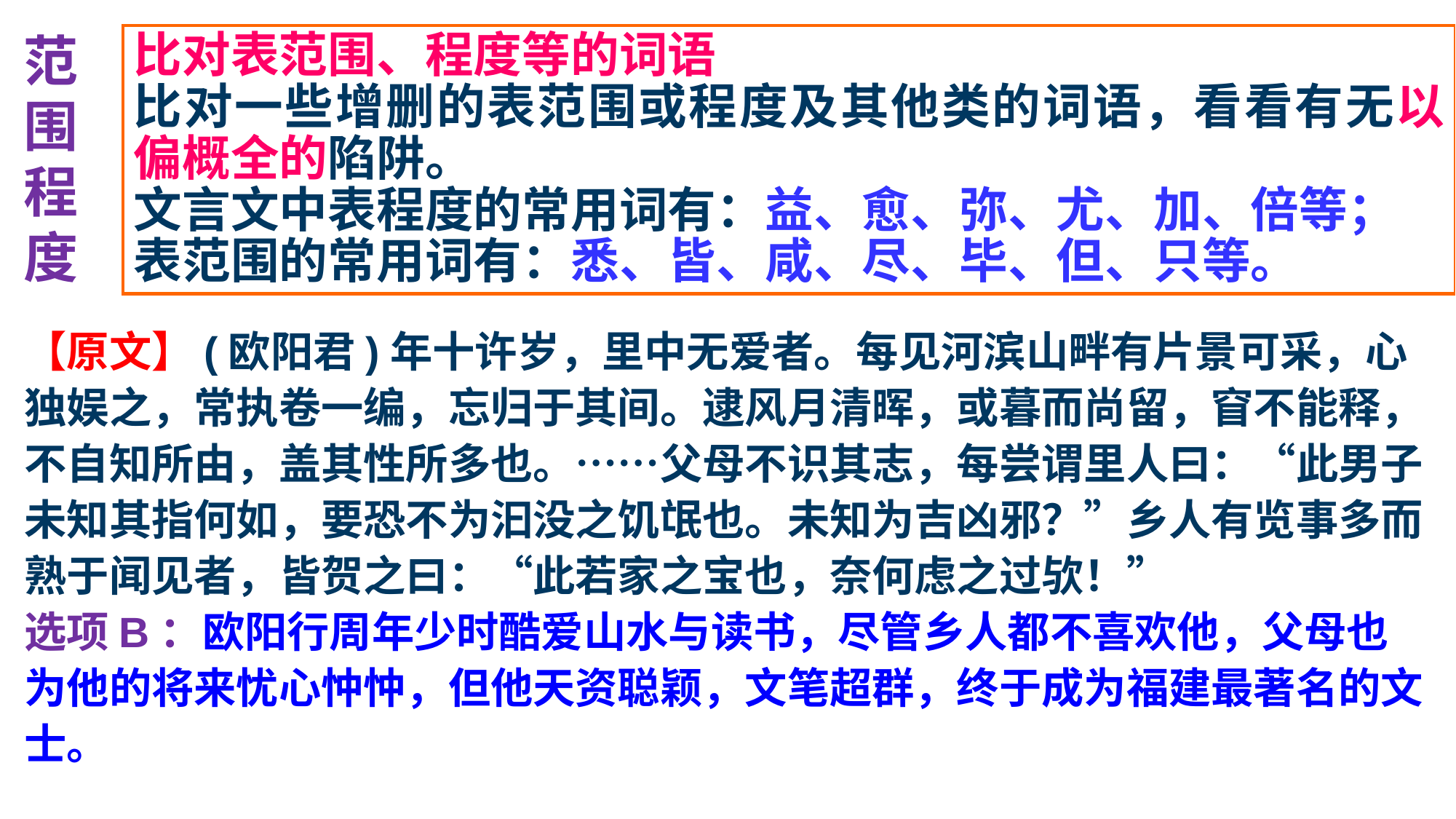

范围程度
比对表范围、程度等的词语
比对一些增删的表范围或程度及其他类的词语，看看有无以偏概全的陷阱。
文言文中表程度的常用词有：益、愈、弥、尤、加、倍等；
表范围的常用词有：悉、皆、咸、尽、毕、但、只等。
【原文】(欧阳君)年十许岁，里中无爱者。每见河滨山畔有片景可采，心独娱之，常执卷一编，忘归于其间。逮风月清晖，或暮而尚留，窅不能释，不自知所由，盖其性所多也。……父母不识其志，每尝谓里人曰：“此男子未知其指何如，要恐不为汩没之饥氓也。未知为吉凶邪？”乡人有览事多而熟于闻见者，皆贺之曰：“此若家之宝也，奈何虑之过欤！”
选项B：欧阳行周年少时酷爱山水与读书，尽管乡人都不喜欢他，父母也为他的将来忧心忡忡，但他天资聪颖，文笔超群，终于成为福建最著名的文士。